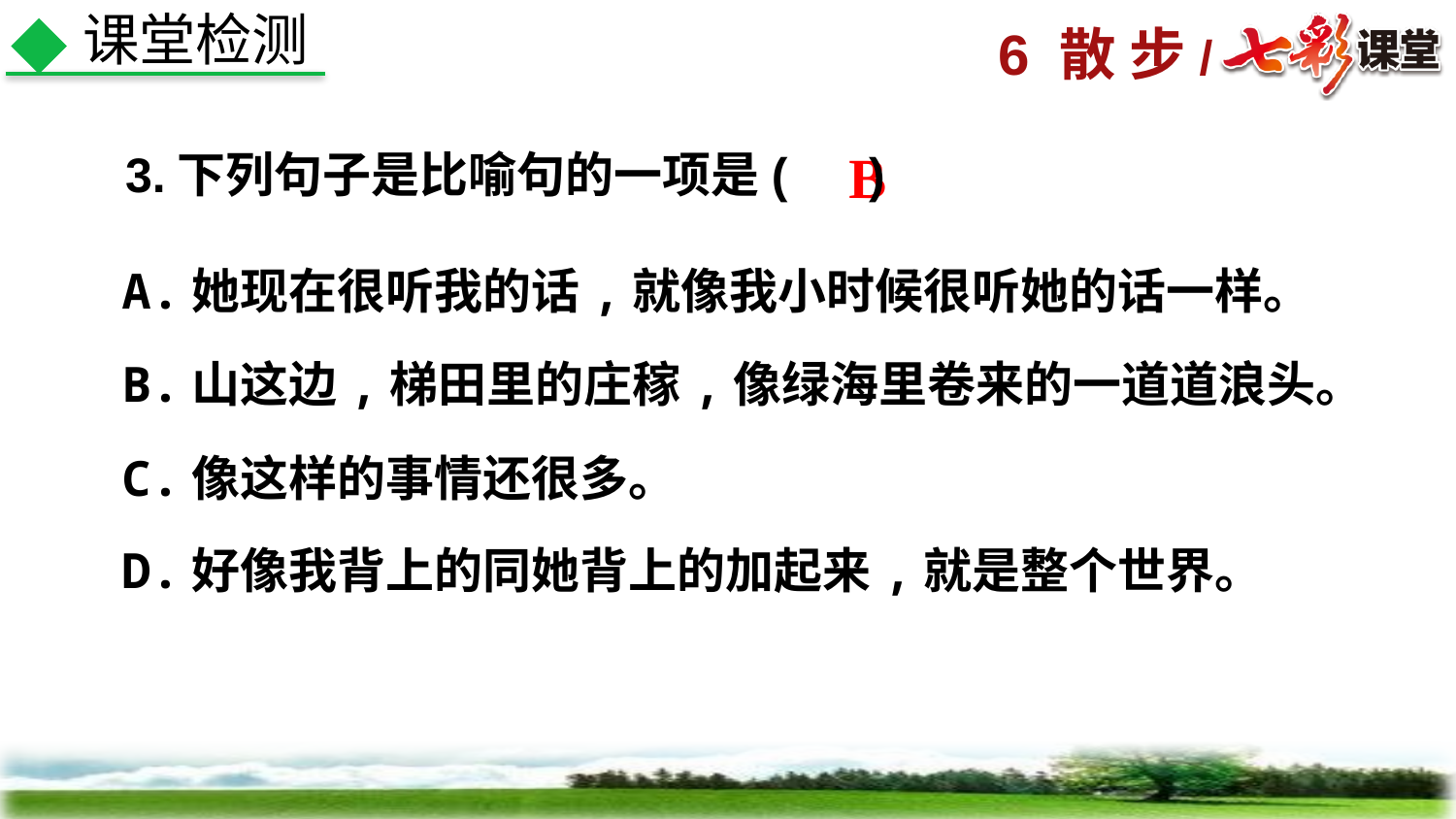

课堂检测

B
 3.下列句子是比喻句的一项是(      )
A.她现在很听我的话,就像我小时候很听她的话一样。
B.山这边,梯田里的庄稼,像绿海里卷来的一道道浪头。
C.像这样的事情还很多。
D.好像我背上的同她背上的加起来,就是整个世界。